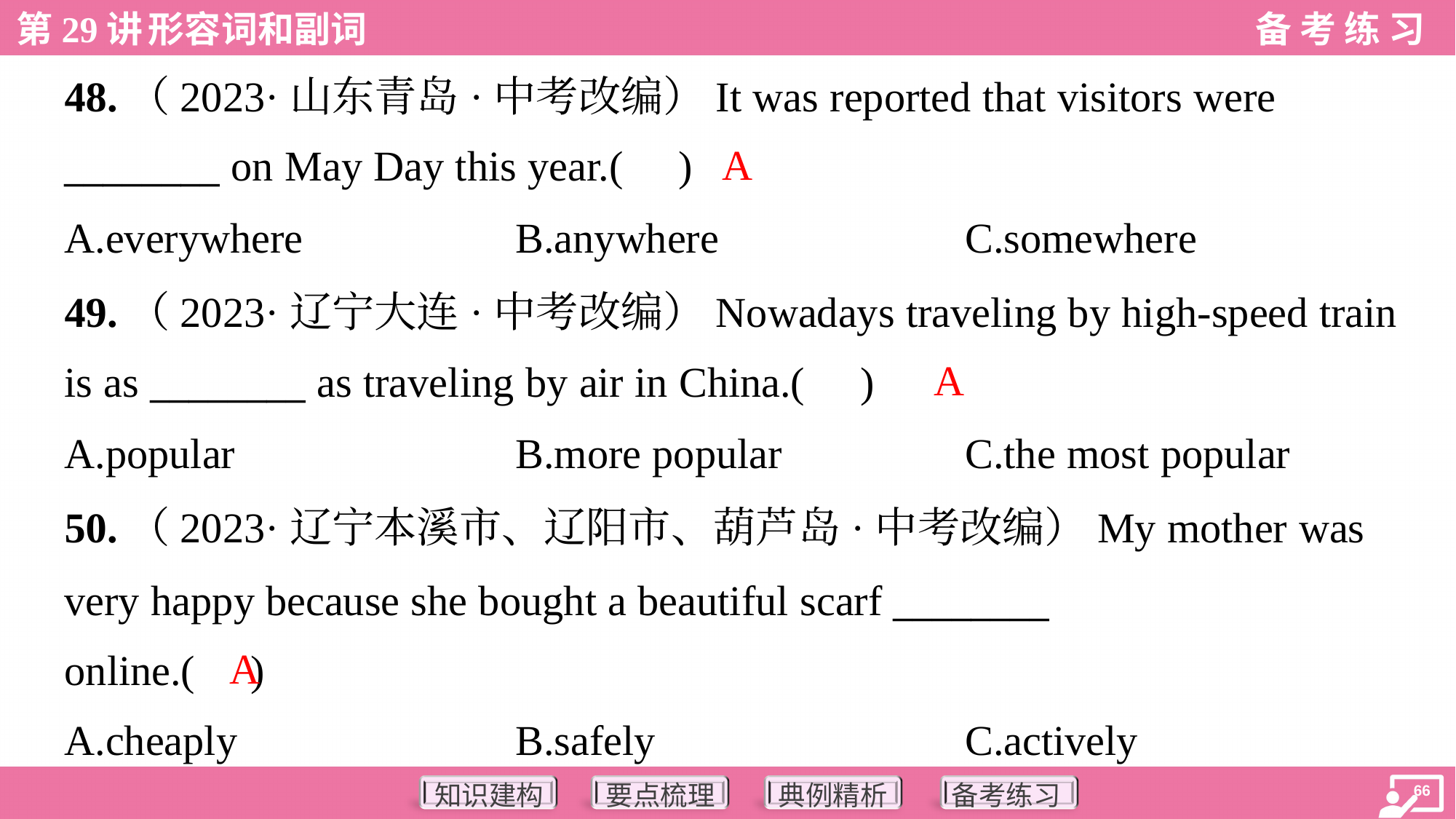

48.（2023·山东青岛·中考改编）It was reported that visitors were
________ on May Day this year.(     )
A
A.everywhere	B.anywhere	C.somewhere
49.（2023·辽宁大连·中考改编）Nowadays traveling by high-speed train
is as ________ as traveling by air in China.(     )
A
A.popular	B.more popular	C.the most popular
50.（2023·辽宁本溪市、辽阳市、葫芦岛·中考改编）My mother was
very happy because she bought a beautiful scarf ________
online.(     )
A
A.cheaply	B.safely	C.actively